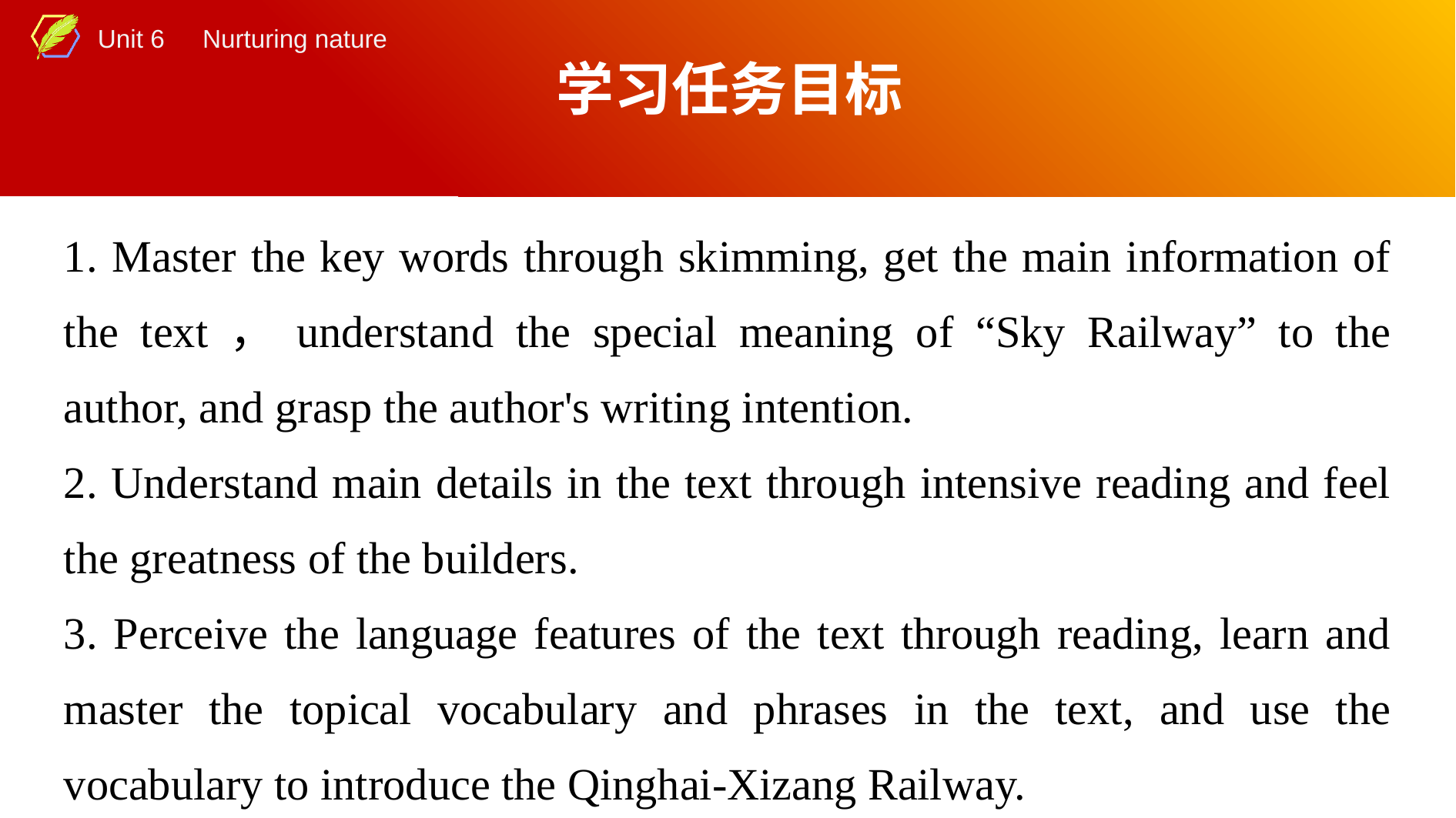

学习任务目标
1. Master the key words through skimming, get the main information of the text，understand the special meaning of “Sky Railway” to the author, and grasp the author's writing intention.
2. Understand main details in the text through intensive reading and feel the greatness of the builders.
3. Perceive the language features of the text through reading, learn and master the topical vocabulary and phrases in the text, and use the vocabulary to introduce the Qinghai-Xizang Railway.